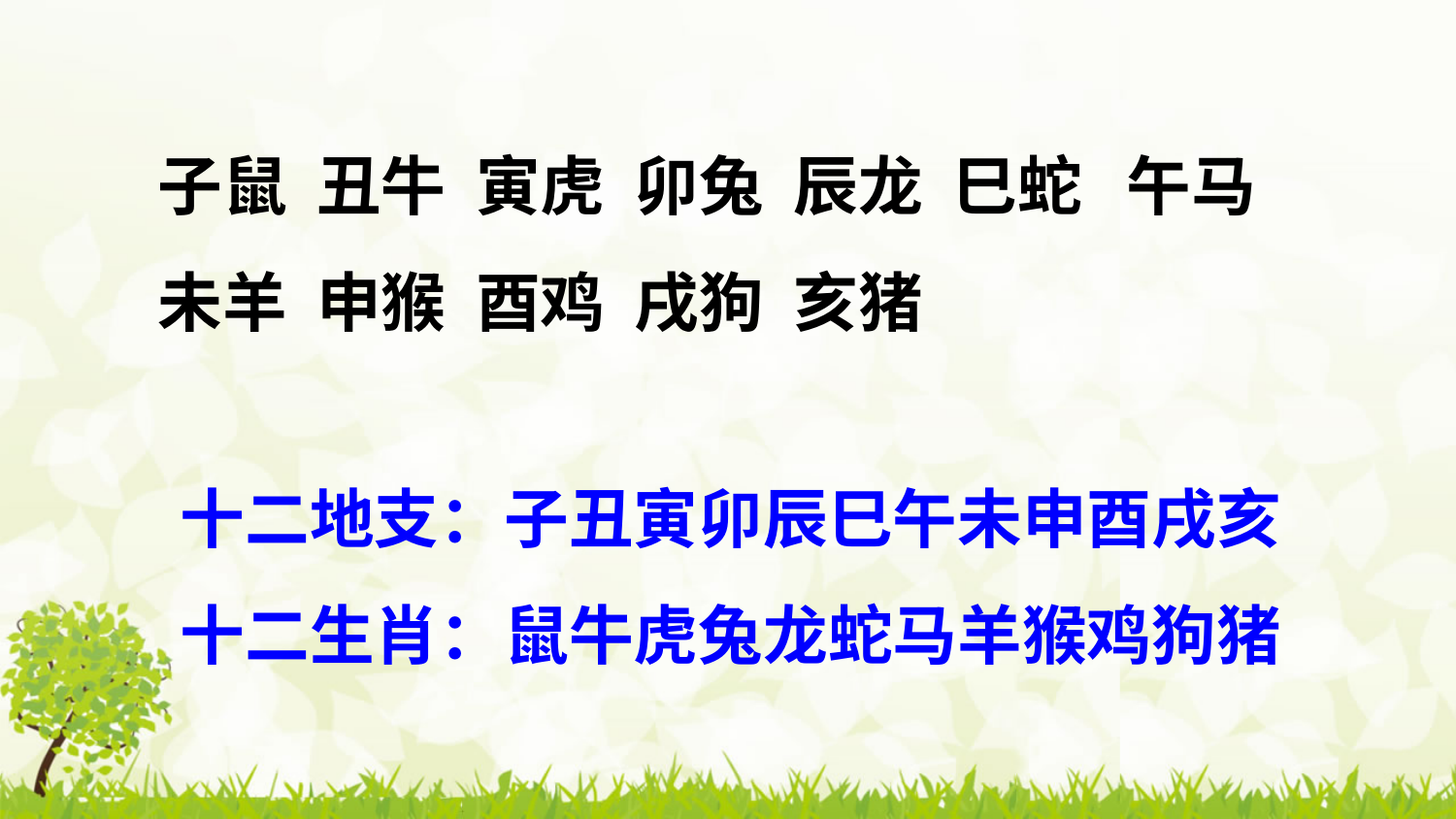

子鼠  丑牛  寅虎  卯兔  辰龙  巳蛇   午马  未羊  申猴  酉鸡  戌狗  亥猪
十二地支：子丑寅卯辰巳午未申酉戌亥
十二生肖：鼠牛虎兔龙蛇马羊猴鸡狗猪